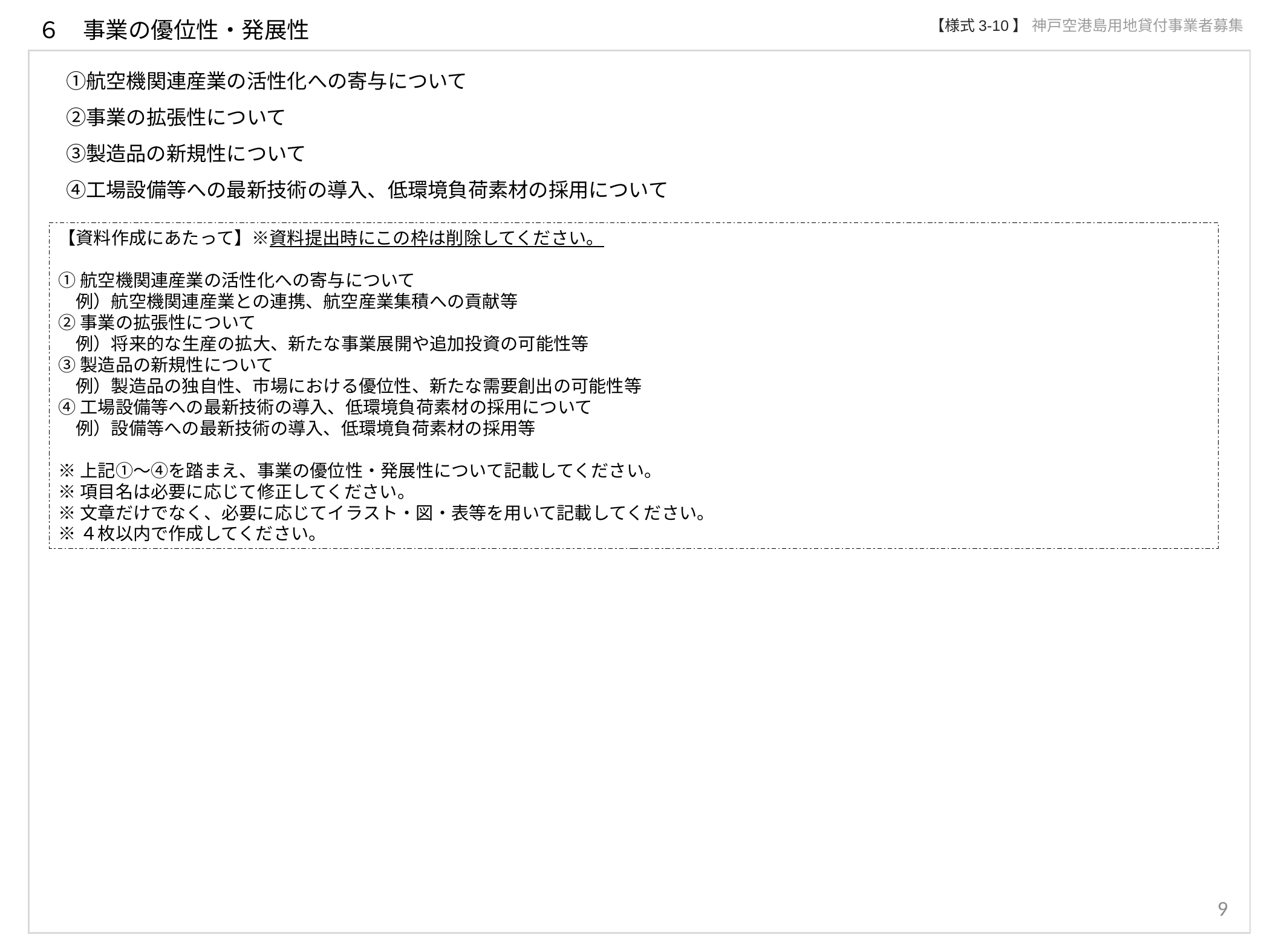

６　事業の優位性・発展性
【様式3-10】
神戸空港島用地貸付事業者募集

　①航空機関連産業の活性化への寄与について
　②事業の拡張性について
　③製造品の新規性について
　④工場設備等への最新技術の導入、低環境負荷素材の採用について
【資料作成にあたって】※資料提出時にこの枠は削除してください。

①航空機関連産業の活性化への寄与について
　例）航空機関連産業との連携、航空産業集積への貢献等
②事業の拡張性について
　例）将来的な生産の拡大、新たな事業展開や追加投資の可能性等
③製造品の新規性について
　例）製造品の独自性、市場における優位性、新たな需要創出の可能性等
④工場設備等への最新技術の導入、低環境負荷素材の採用について
　例）設備等への最新技術の導入、低環境負荷素材の採用等

※上記①～④を踏まえ、事業の優位性・発展性について記載してください。
※項目名は必要に応じて修正してください。
※文章だけでなく、必要に応じてイラスト・図・表等を用いて記載してください。
※４枚以内で作成してください。
9